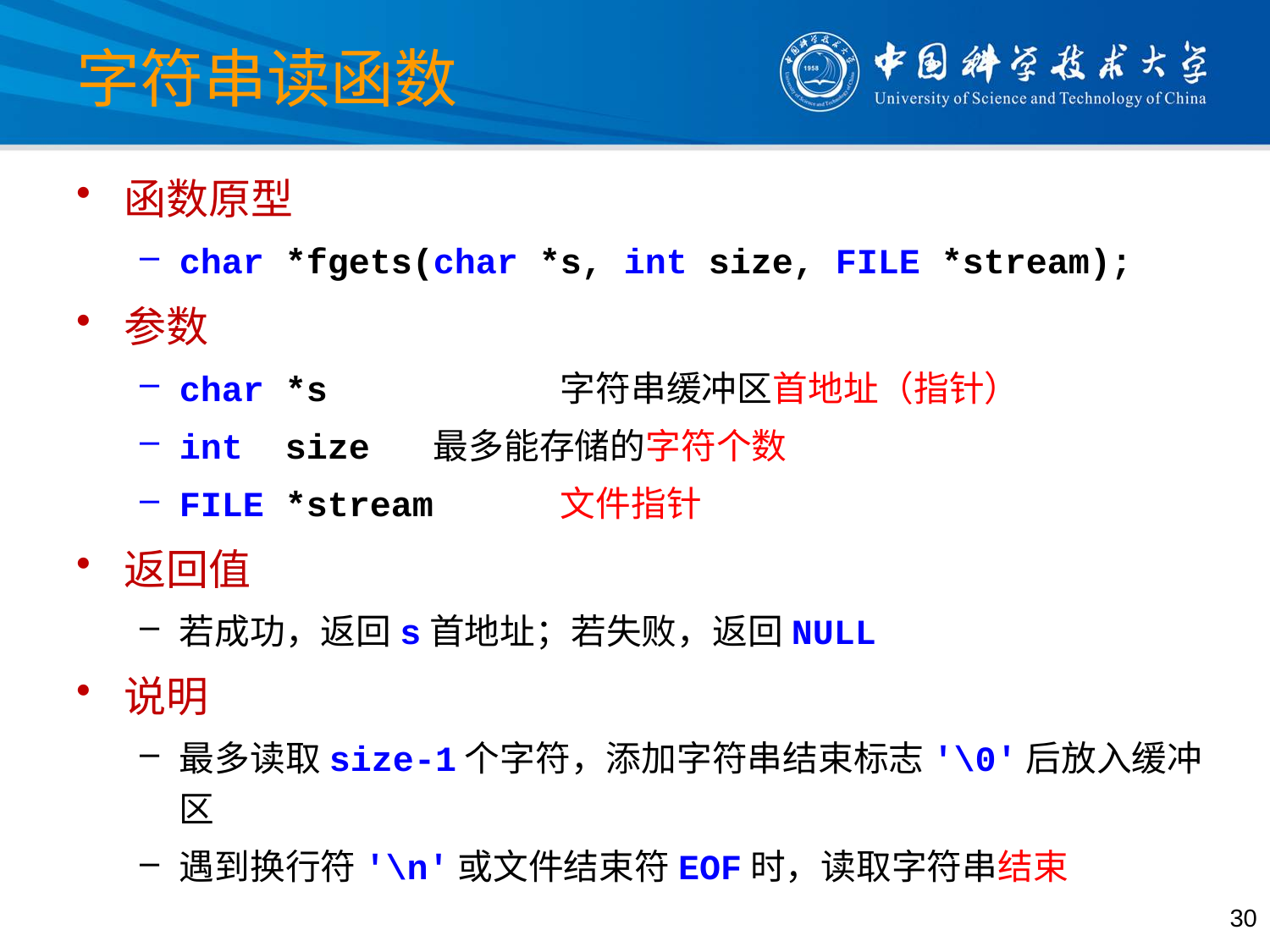

# 字符串读函数
函数原型
char *fgets(char *s, int size, FILE *stream);
参数
char *s		字符串缓冲区首地址（指针）
int  size	最多能存储的字符个数
FILE *stream	文件指针
返回值
若成功，返回s首地址；若失败，返回NULL
说明
最多读取size-1个字符，添加字符串结束标志'\0'后放入缓冲区
遇到换行符'\n'或文件结束符EOF时，读取字符串结束

30